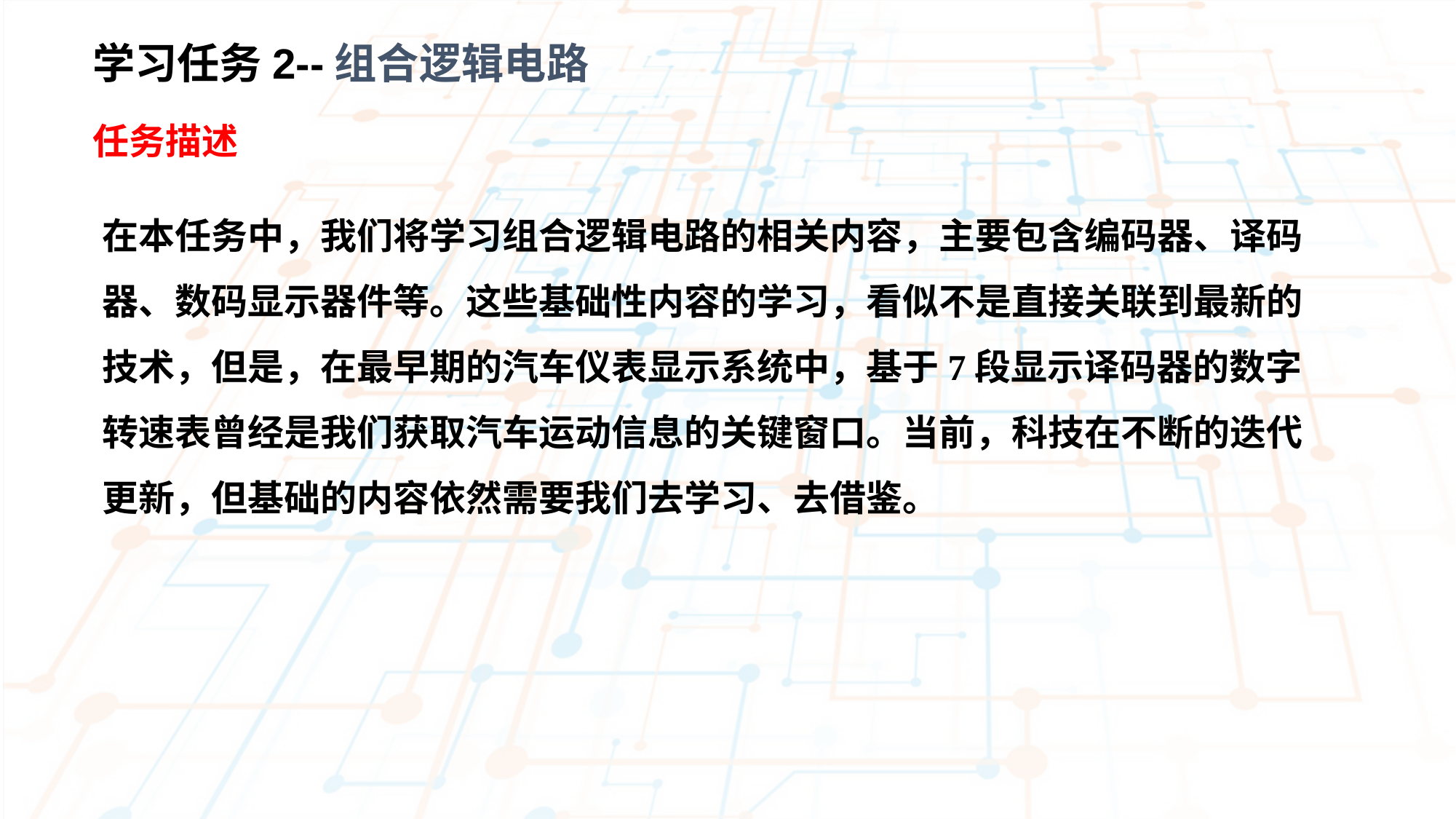

学习任务2--组合逻辑电路
任务描述

在本任务中，我们将学习组合逻辑电路的相关内容，主要包含编码器、译码器、数码显示器件等。这些基础性内容的学习，看似不是直接关联到最新的技术，但是，在最早期的汽车仪表显示系统中，基于7段显示译码器的数字转速表曾经是我们获取汽车运动信息的关键窗口。当前，科技在不断的迭代更新，但基础的内容依然需要我们去学习、去借鉴。